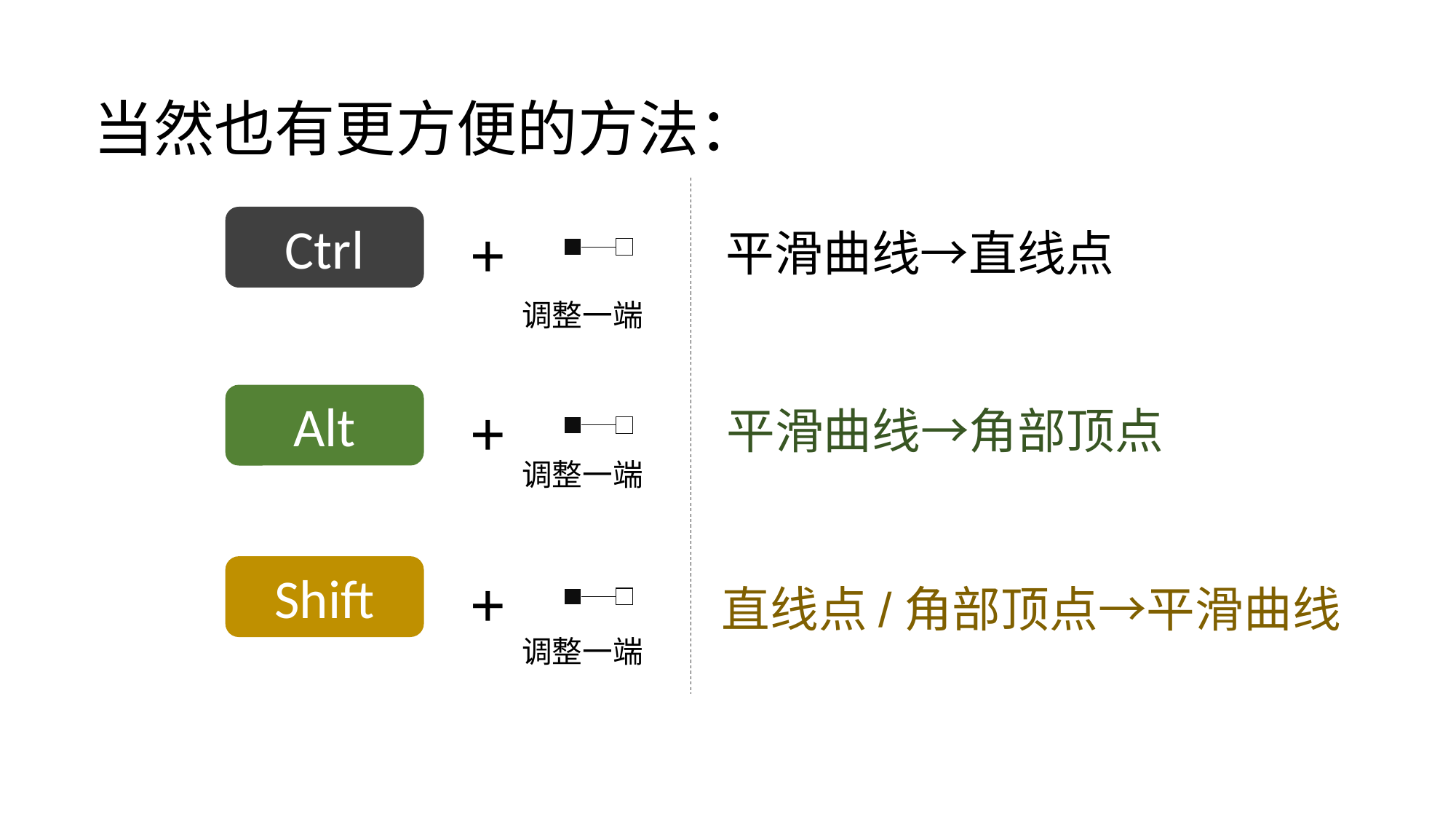

当然也有更方便的方法：
平滑曲线→直线点
Ctrl
+

调整一端
平滑曲线→角部顶点
Alt
+

调整一端
Shift
+
直线点/角部顶点→平滑曲线

调整一端